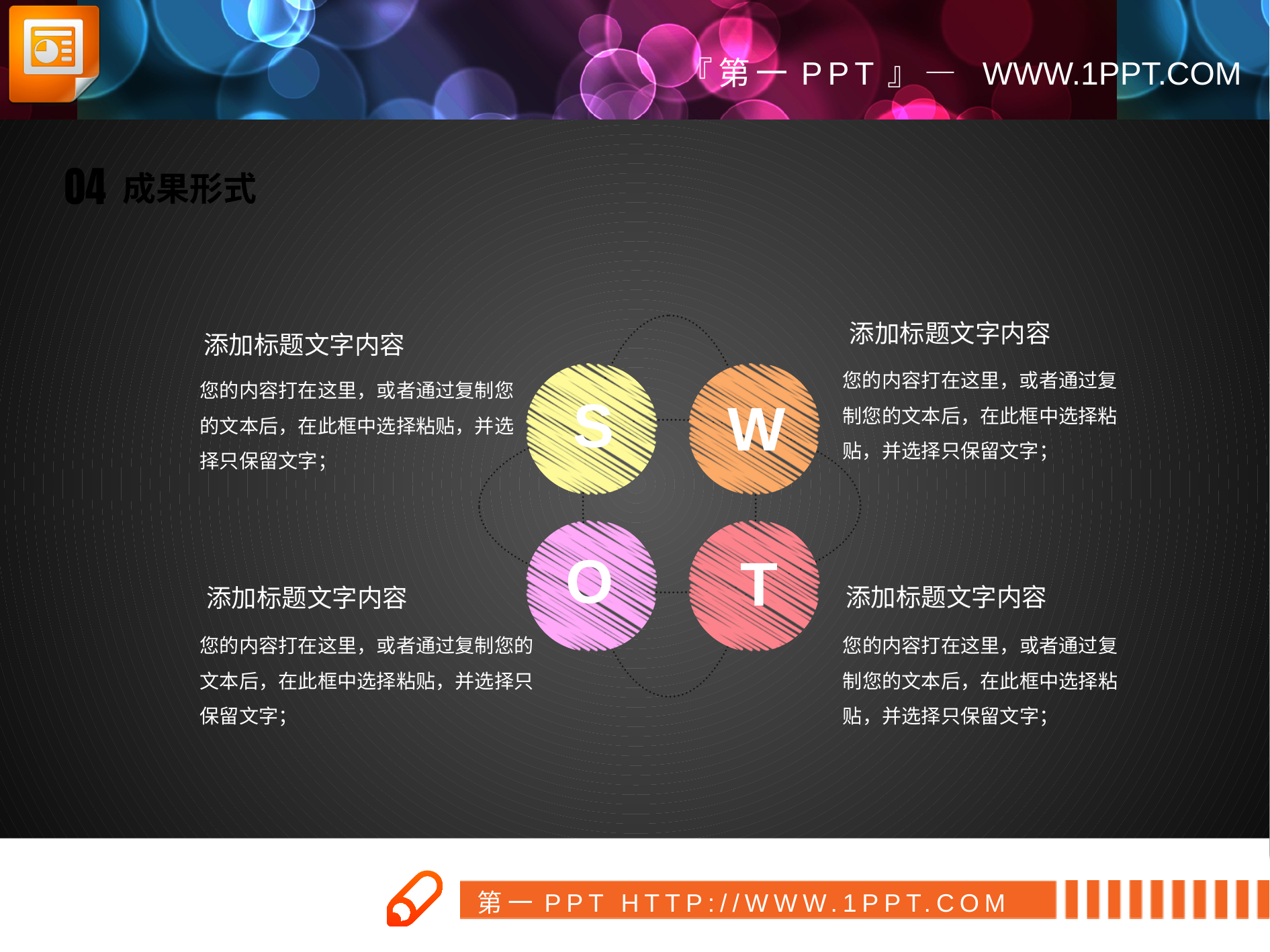

04
成果形式
添加标题文字内容
您的内容打在这里，或者通过复制您的文本后，在此框中选择粘贴，并选择只保留文字；

S

W

T

O
添加标题文字内容
您的内容打在这里，或者通过复制您的文本后，在此框中选择粘贴，并选择只保留文字；
添加标题文字内容
您的内容打在这里，或者通过复制您的文本后，在此框中选择粘贴，并选择只保留文字；
添加标题文字内容
您的内容打在这里，或者通过复制您的文本后，在此框中选择粘贴，并选择只保留文字；